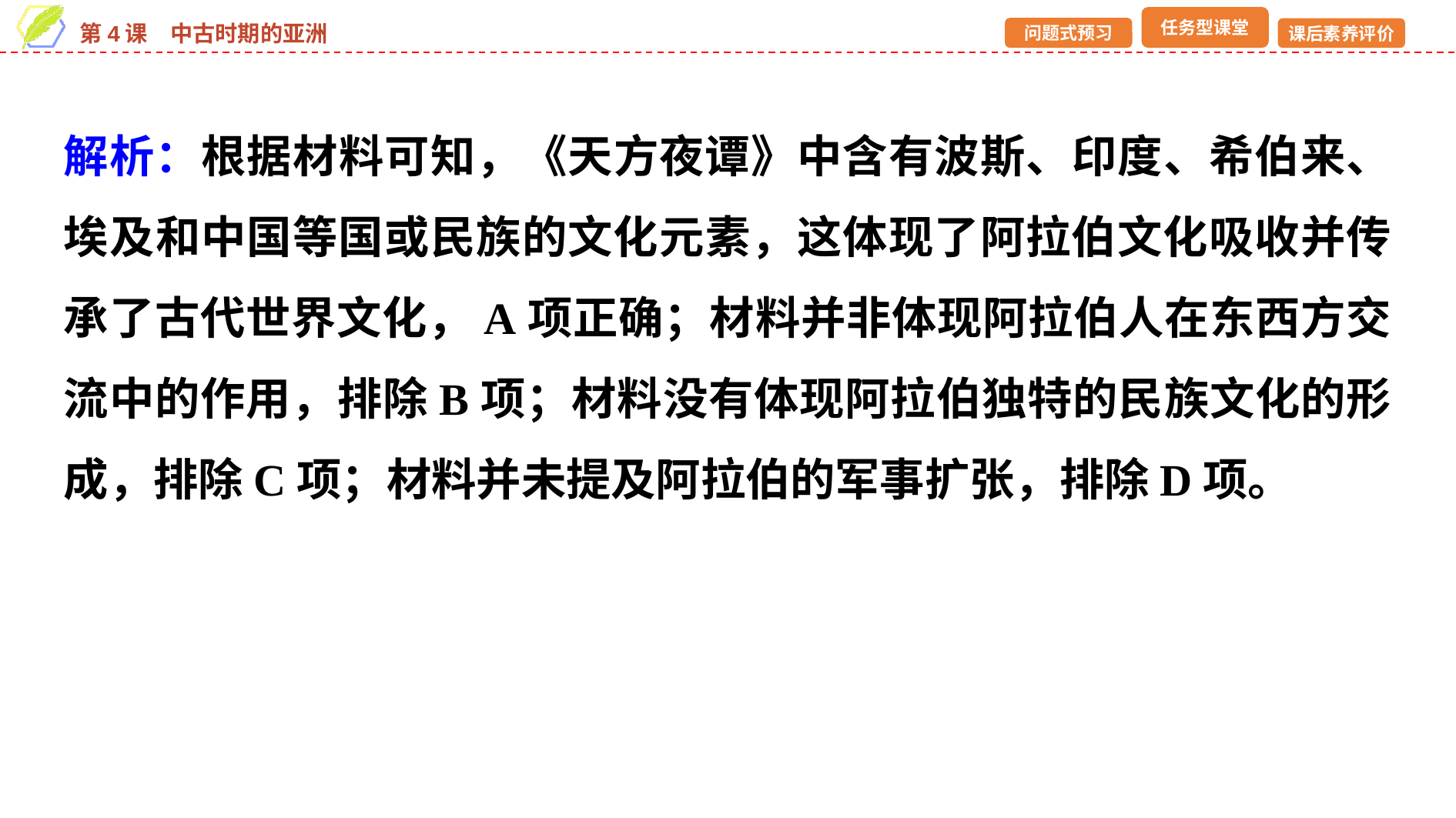

解析：根据材料可知，《天方夜谭》中含有波斯、印度、希伯来、埃及和中国等国或民族的文化元素，这体现了阿拉伯文化吸收并传承了古代世界文化，A项正确；材料并非体现阿拉伯人在东西方交流中的作用，排除B项；材料没有体现阿拉伯独特的民族文化的形成，排除C项；材料并未提及阿拉伯的军事扩张，排除D项。